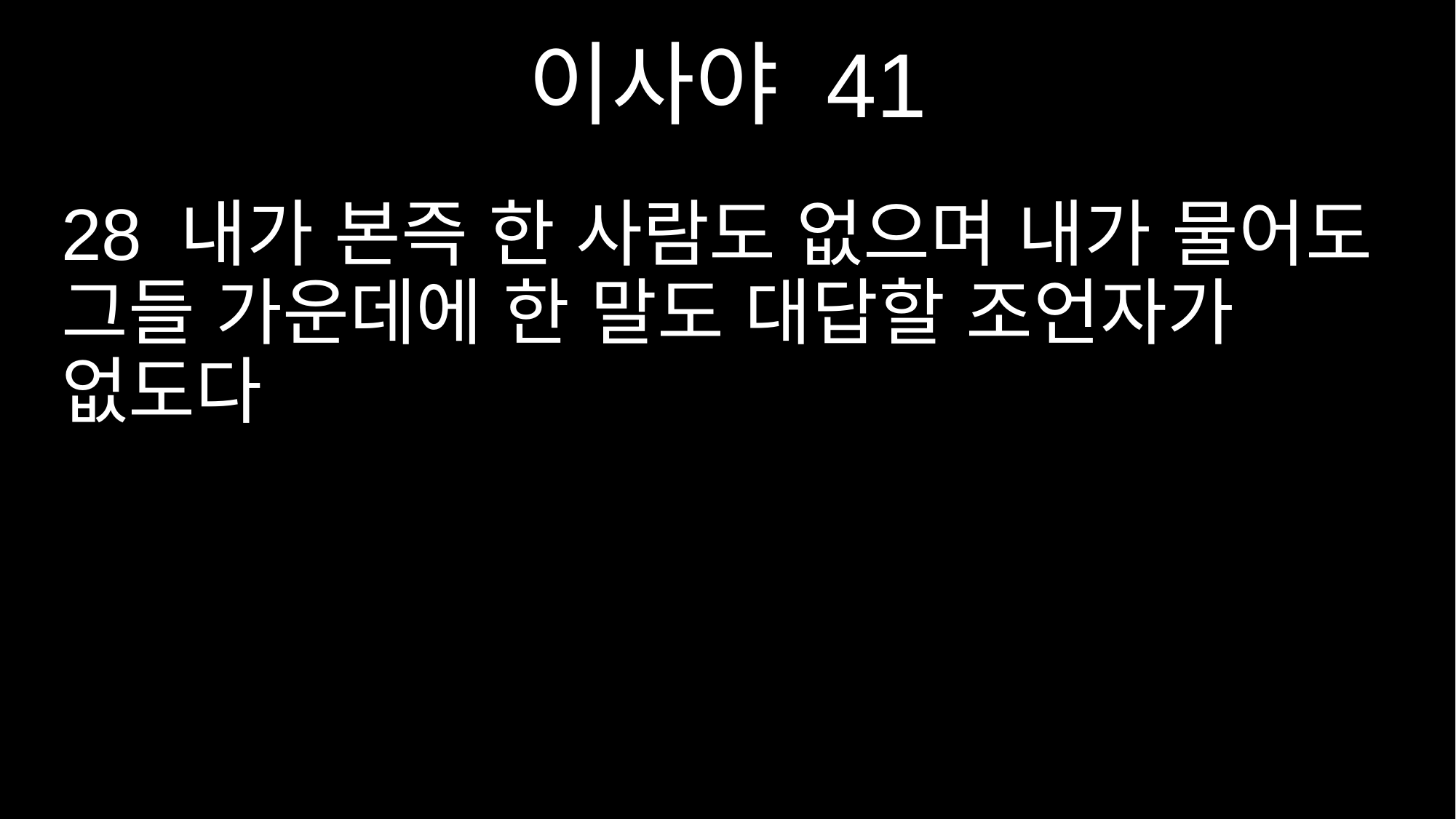

이사야 41
28 내가 본즉 한 사람도 없으며 내가 물어도 그들 가운데에 한 말도 대답할 조언자가 없도다